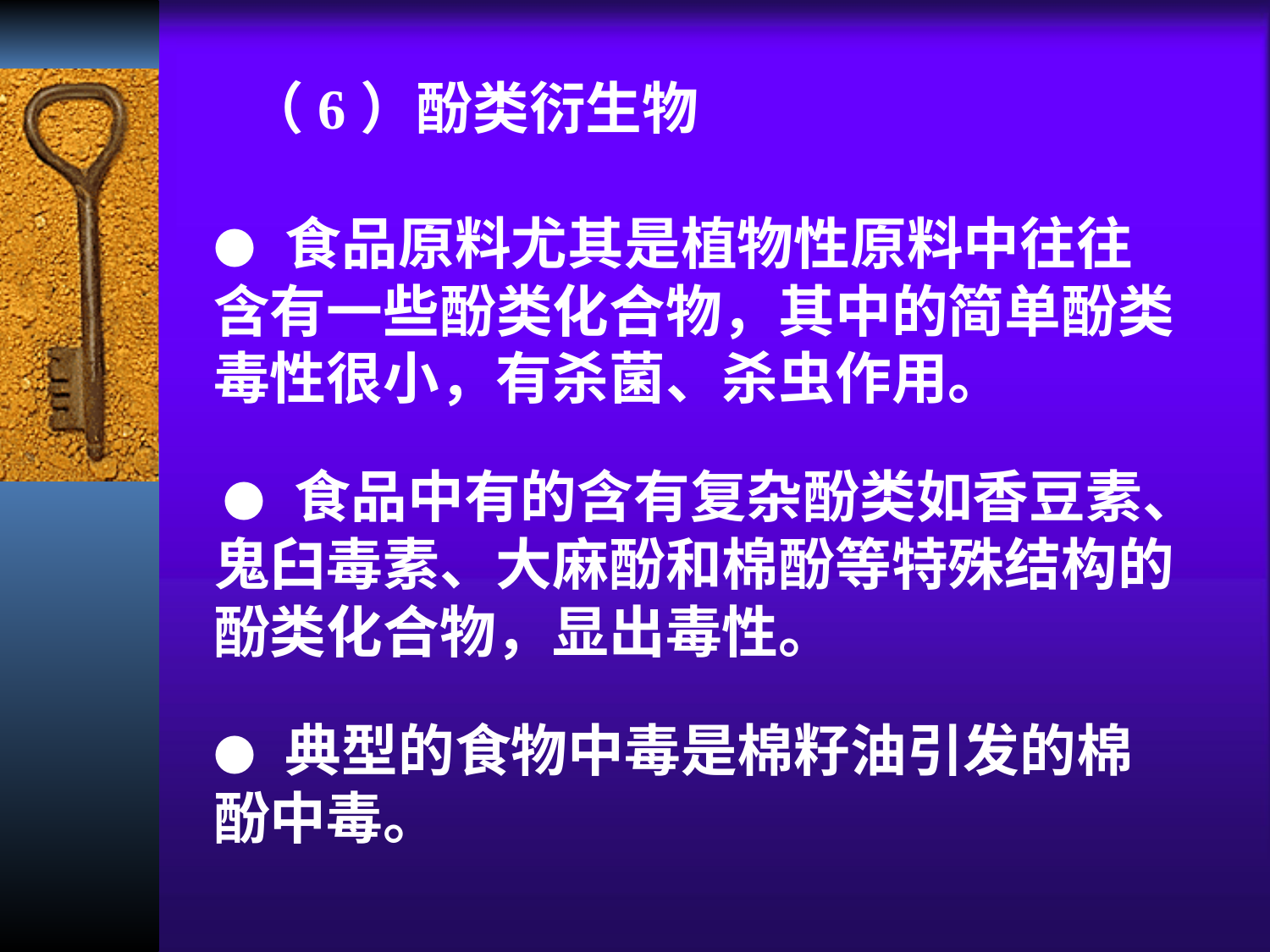

（6）酚类衍生物
●  食品原料尤其是植物性原料中往往含有一些酚类化合物，其中的简单酚类毒性很小，有杀菌、杀虫作用。

 ●  食品中有的含有复杂酚类如香豆素、鬼臼毒素、大麻酚和棉酚等特殊结构的酚类化合物，显出毒性。

●  典型的食物中毒是棉籽油引发的棉酚中毒。